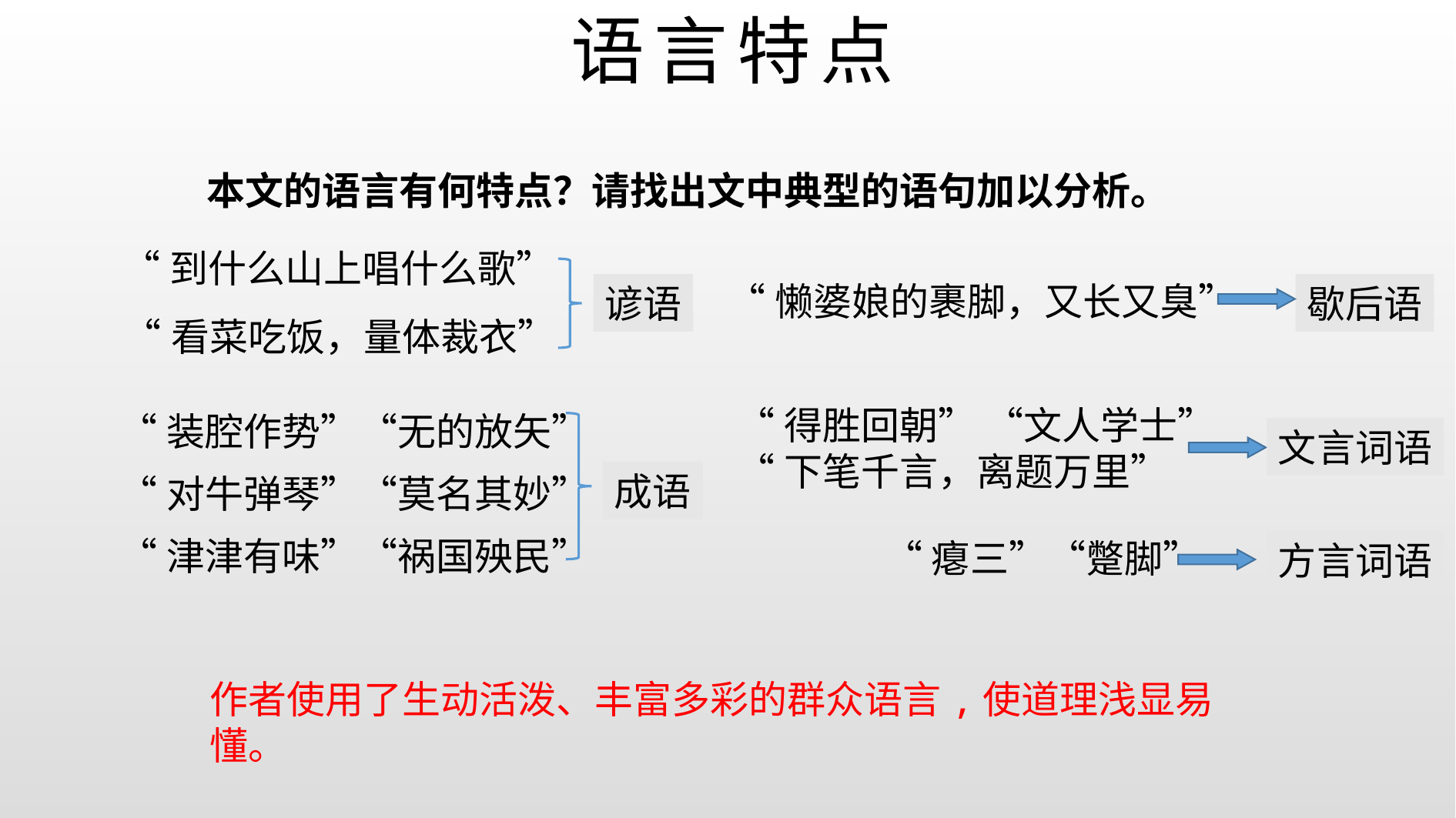

# 语言特点
本文的语言有何特点？请找出文中典型的语句加以分析。
“到什么山上唱什么歌”

“懒婆娘的裹脚，又长又臭”
谚语
歇后语

“看菜吃饭，量体裁衣”
“装腔作势”“无的放矢”
“对牛弹琴”“莫名其妙”
“津津有味”“祸国殃民”
“得胜回朝” “文人学士”
“下笔千言，离题万里”

文言词语

成语
“瘪三”“蹩脚”
方言词语

作者使用了生动活泼、丰富多彩的群众语言,使道理浅显易懂。